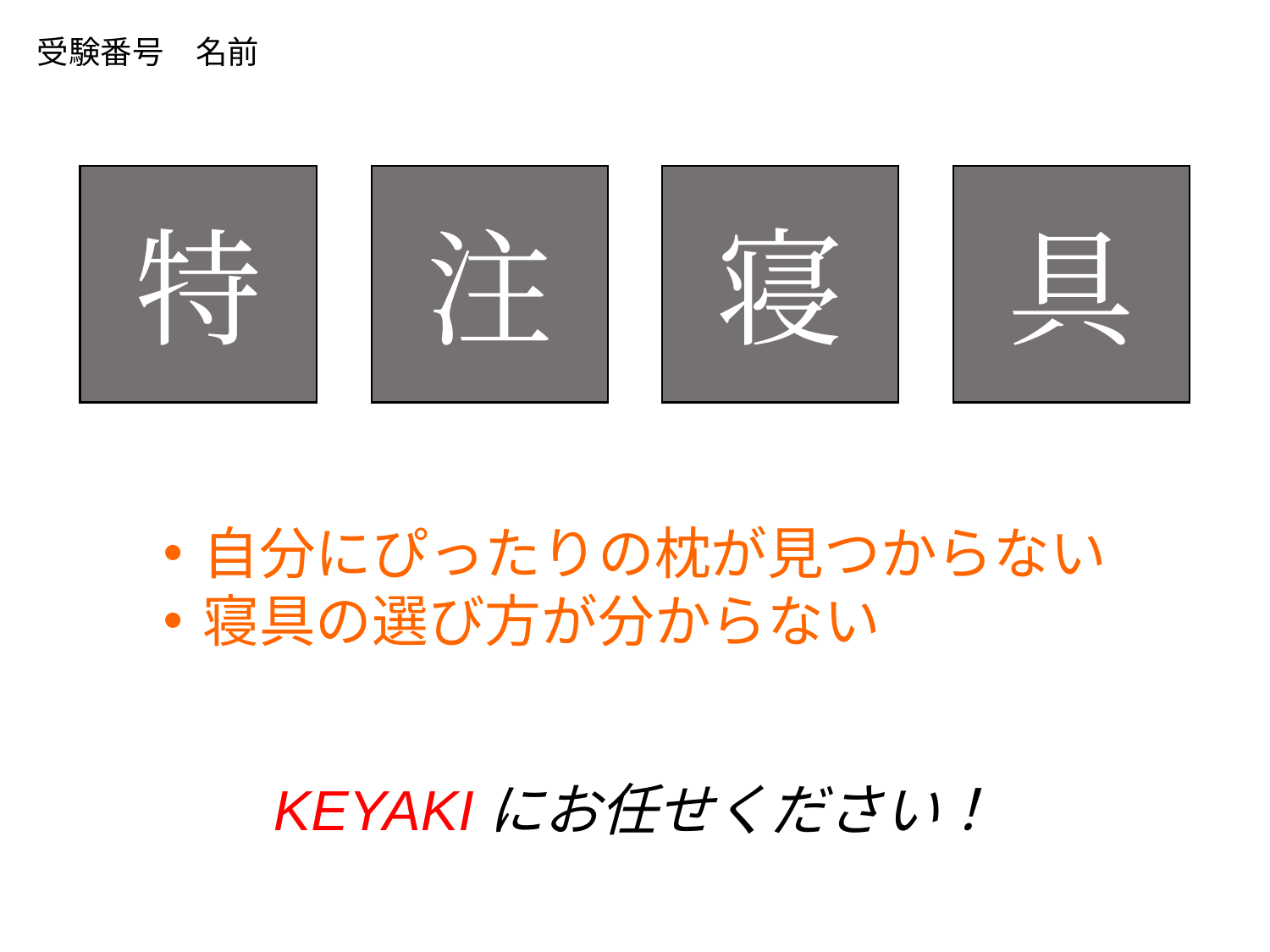

受験番号　名前
特
注
寝
具
自分にぴったりの枕が見つからない
寝具の選び方が分からない
KEYAKIにお任せください！